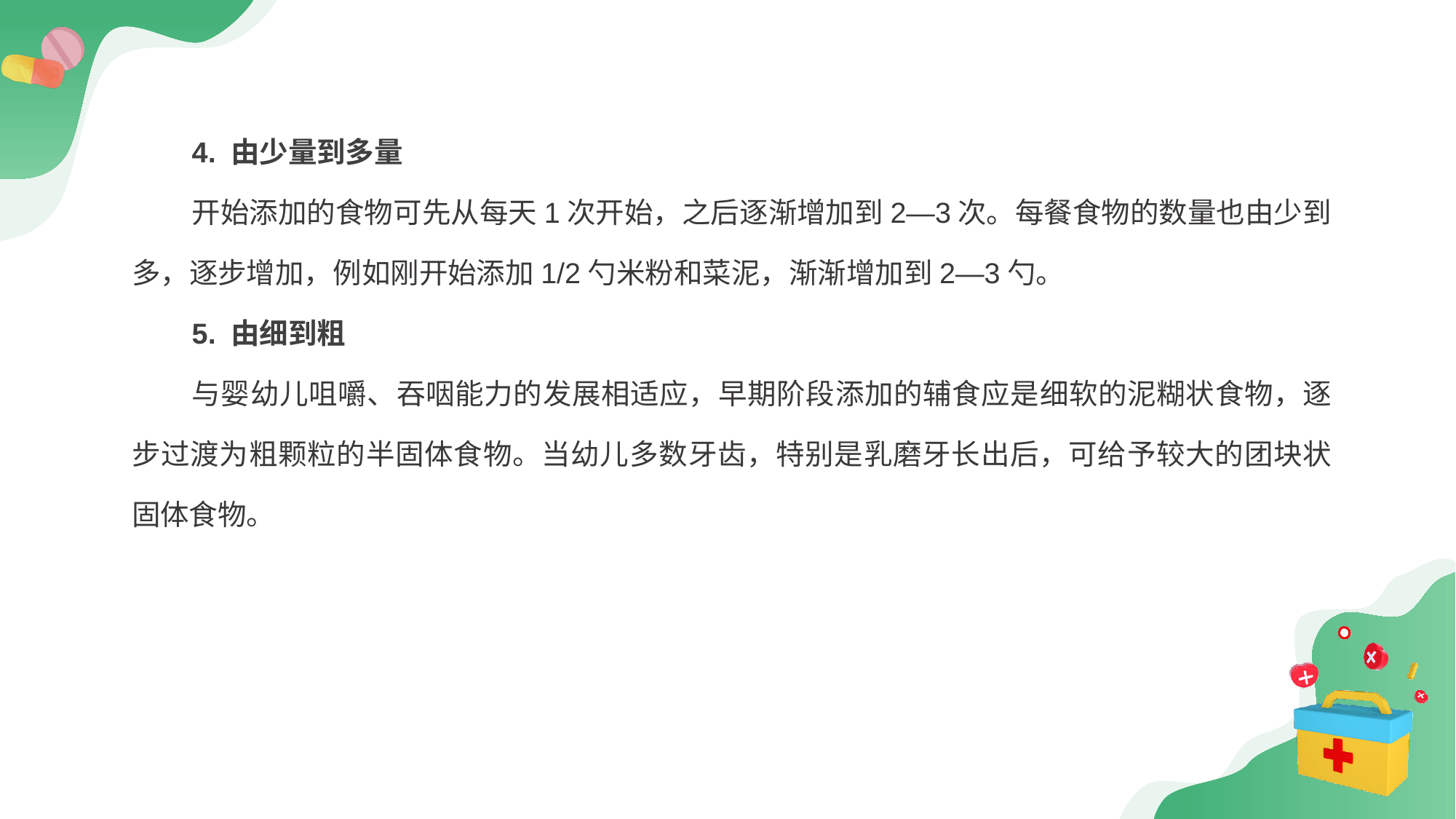

4. 由少量到多量
开始添加的食物可先从每天1次开始，之后逐渐增加到2—3次。每餐食物的数量也由少到多，逐步增加，例如刚开始添加1/2勺米粉和菜泥，渐渐增加到2—3勺。
5. 由细到粗
与婴幼儿咀嚼、吞咽能力的发展相适应，早期阶段添加的辅食应是细软的泥糊状食物，逐步过渡为粗颗粒的半固体食物。当幼儿多数牙齿，特别是乳磨牙长出后，可给予较大的团块状固体食物。